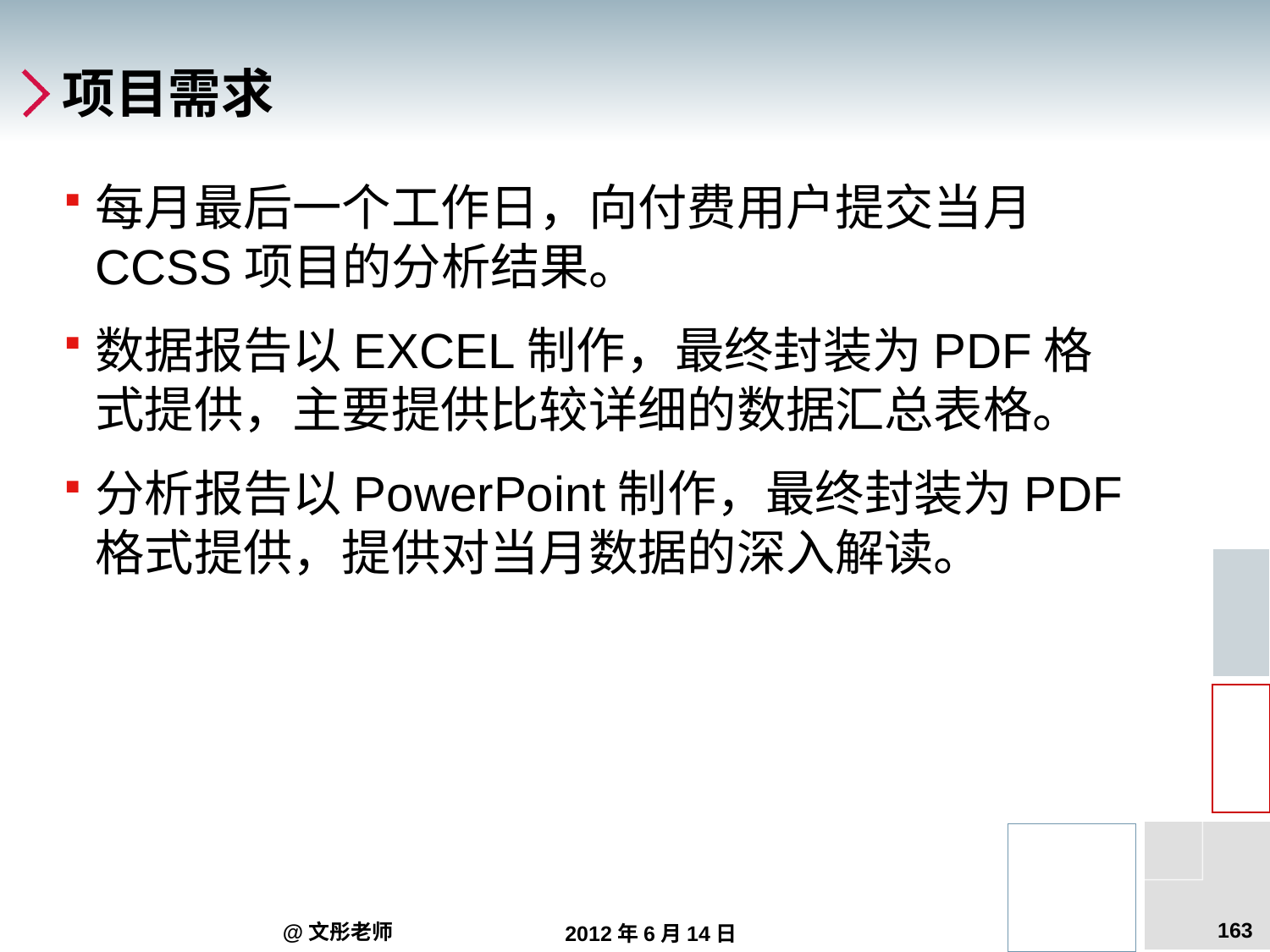

# 项目需求
每月最后一个工作日，向付费用户提交当月CCSS项目的分析结果。
数据报告以EXCEL制作，最终封装为PDF格式提供，主要提供比较详细的数据汇总表格。
分析报告以PowerPoint制作，最终封装为PDF格式提供，提供对当月数据的深入解读。

163
@文彤老师
2012年6月14日